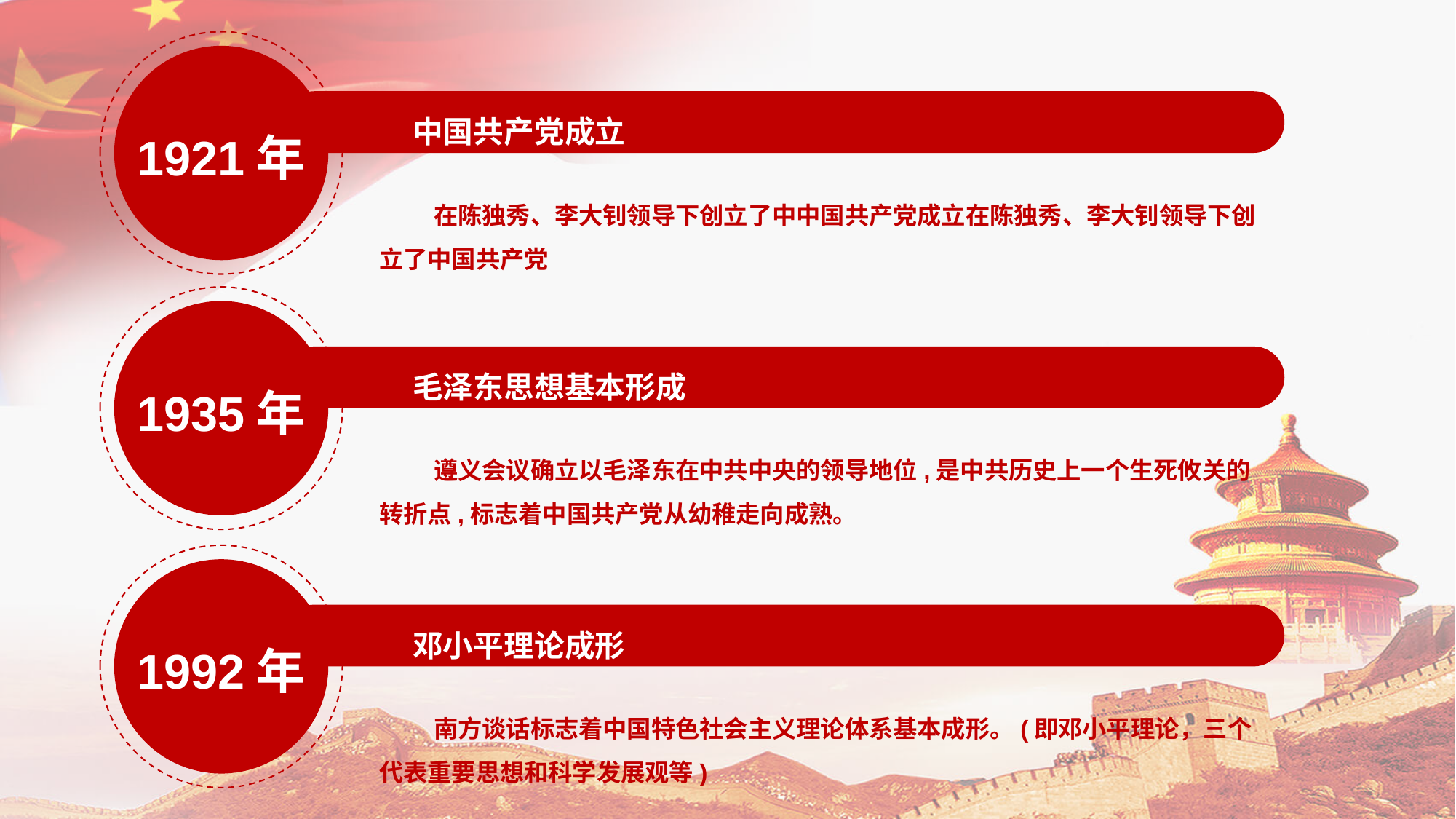

中国共产党成立
1921年
在陈独秀、李大钊领导下创立了中中国共产党成立在陈独秀、李大钊领导下创立了中国共产党

毛泽东思想基本形成
1935年
遵义会议确立以毛泽东在中共中央的领导地位,是中共历史上一个生死攸关的转折点,标志着中国共产党从幼稚走向成熟。

邓小平理论成形
1992年
南方谈话标志着中国特色社会主义理论体系基本成形。(即邓小平理论，三个代表重要思想和科学发展观等)